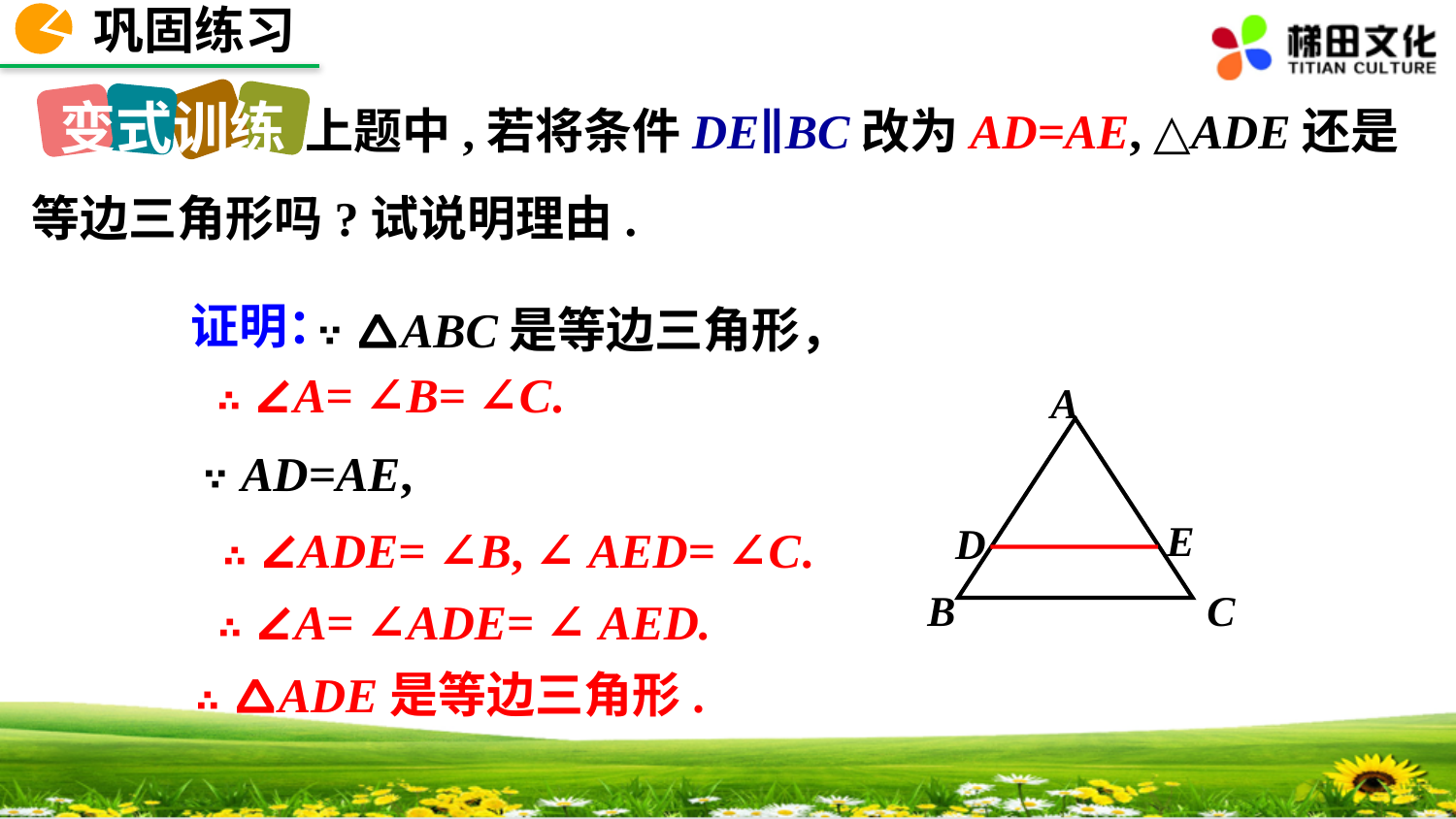

巩固练习

                        上题中,若将条件DE∥BC改为AD=AE, △ADE还是等边三角形吗?试说明理由.
变式训练

证明：
∵ △ABC是等边三角形，
∴ ∠A= ∠B= ∠C.
A

E
D

B
C
∵ AD=AE,
∴ ∠ADE= ∠B, ∠ AED= ∠C.
∴ ∠A= ∠ADE= ∠ AED.
∴ △ADE是等边三角形.